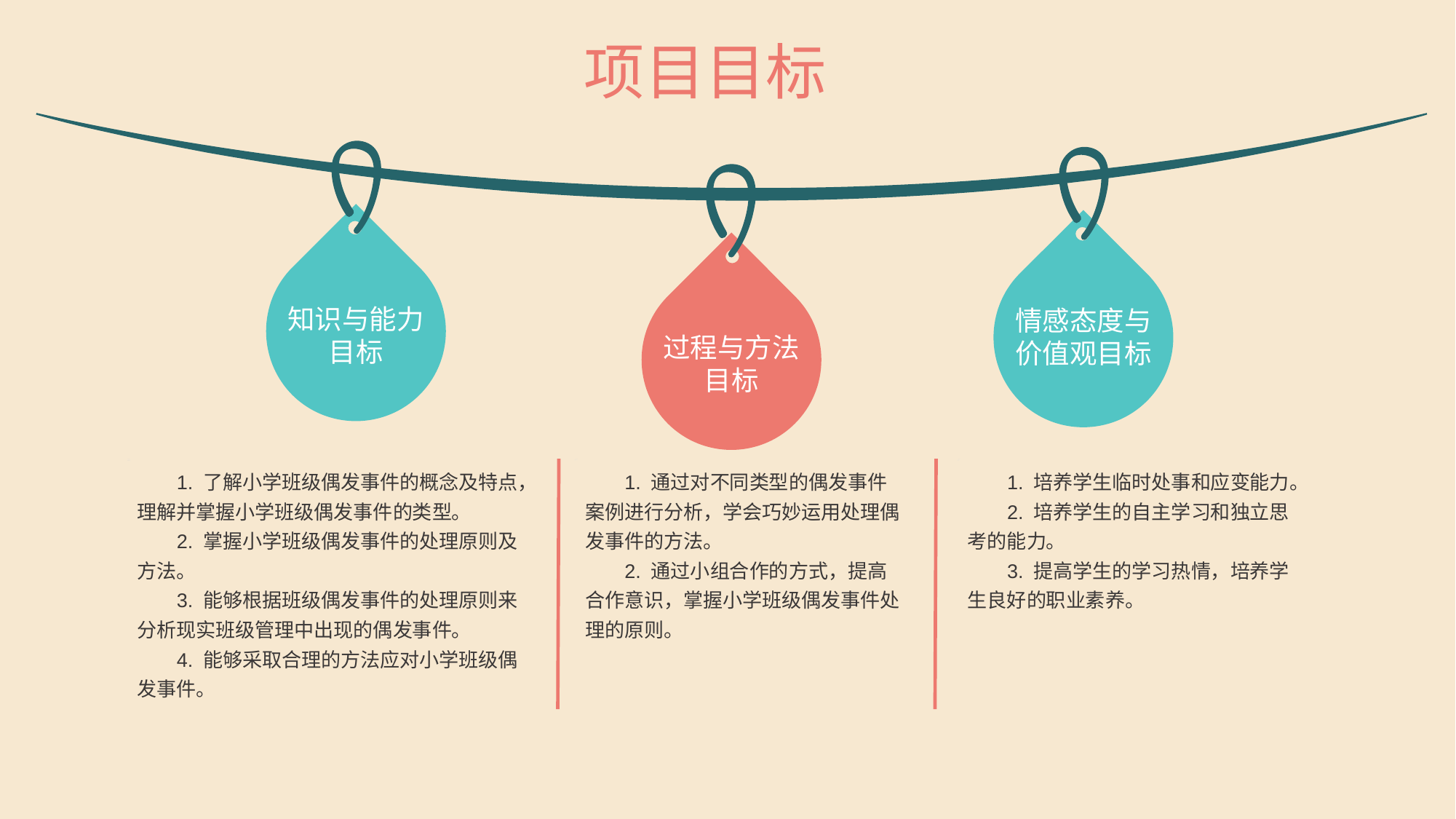

项目目标

知识与能力目标

情感态度与价值观目标

过程与方法目标
1. 了解小学班级偶发事件的概念及特点，理解并掌握小学班级偶发事件的类型。
2. 掌握小学班级偶发事件的处理原则及方法。
3. 能够根据班级偶发事件的处理原则来分析现实班级管理中出现的偶发事件。
4. 能够采取合理的方法应对小学班级偶发事件。
1. 通过对不同类型的偶发事件案例进行分析，学会巧妙运用处理偶发事件的方法。
2. 通过小组合作的方式，提高合作意识，掌握小学班级偶发事件处理的原则。
1. 培养学生临时处事和应变能力。
2. 培养学生的自主学习和独立思考的能力。
3. 提高学生的学习热情，培养学生良好的职业素养。